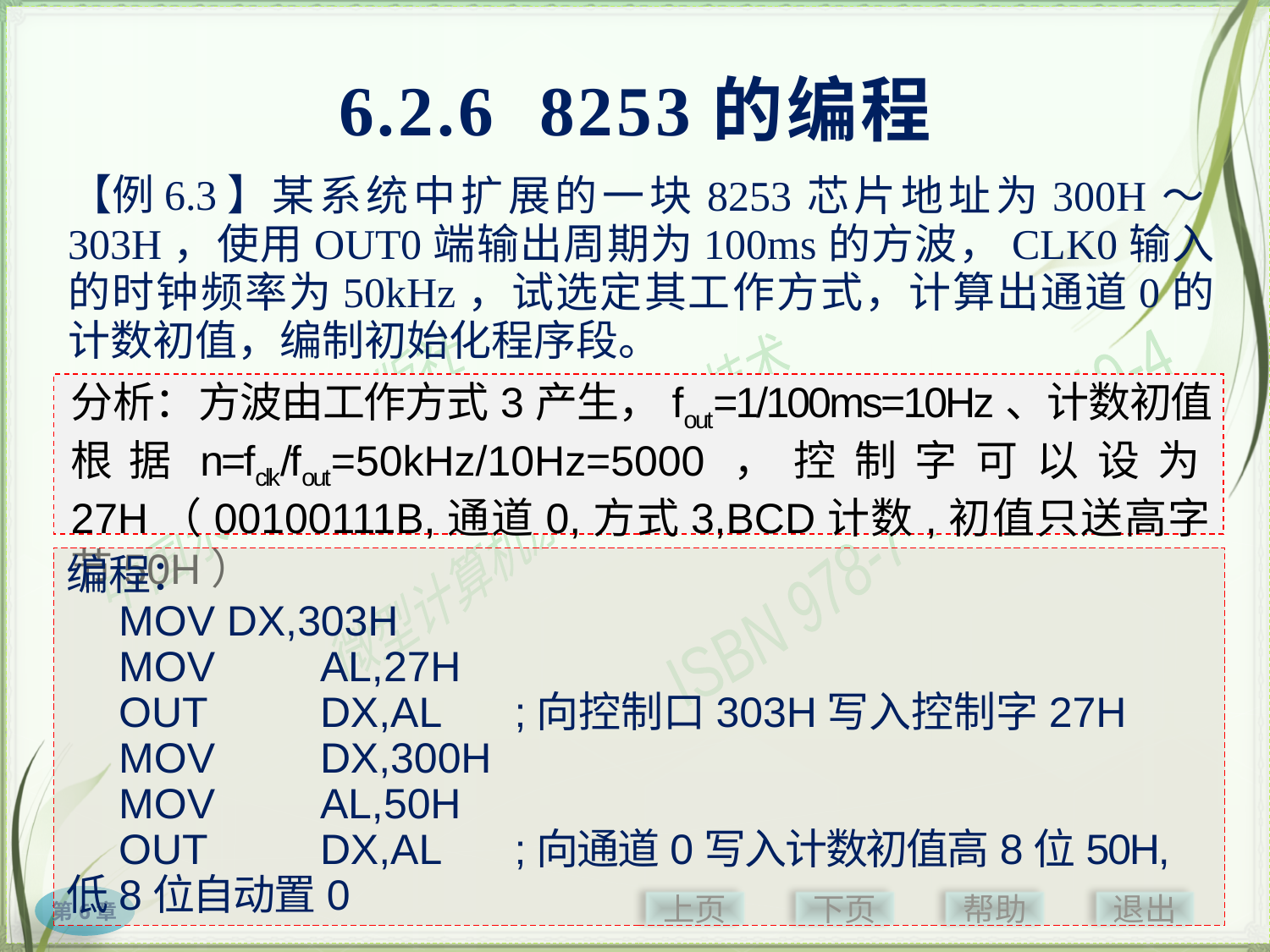

# 6.2.6  8253的编程
【例6.3】
　　　　 某系统中扩展的一块8253芯片地址为300H～303H，使用OUT0端输出周期为100ms的方波，CLK0输入的时钟频率为50kHz，试选定其工作方式，计算出通道0的计数初值，编制初始化程序段。
分析：方波由工作方式3产生，fout=1/100ms=10Hz、计数初值根据n=fclk/fout=50kHz/10Hz=5000，控制字可以设为27H（00100111B,通道0,方式3,BCD计数,初值只送高字节50H）

编程：
　MOV DX,303H
　MOV	AL,27H
　OUT	DX,AL　 ;向控制口303H写入控制字27H
　MOV	DX,300H
　MOV	AL,50H
　OUT	DX,AL　 ;向通道0写入计数初值高8位50H,低8位自动置0